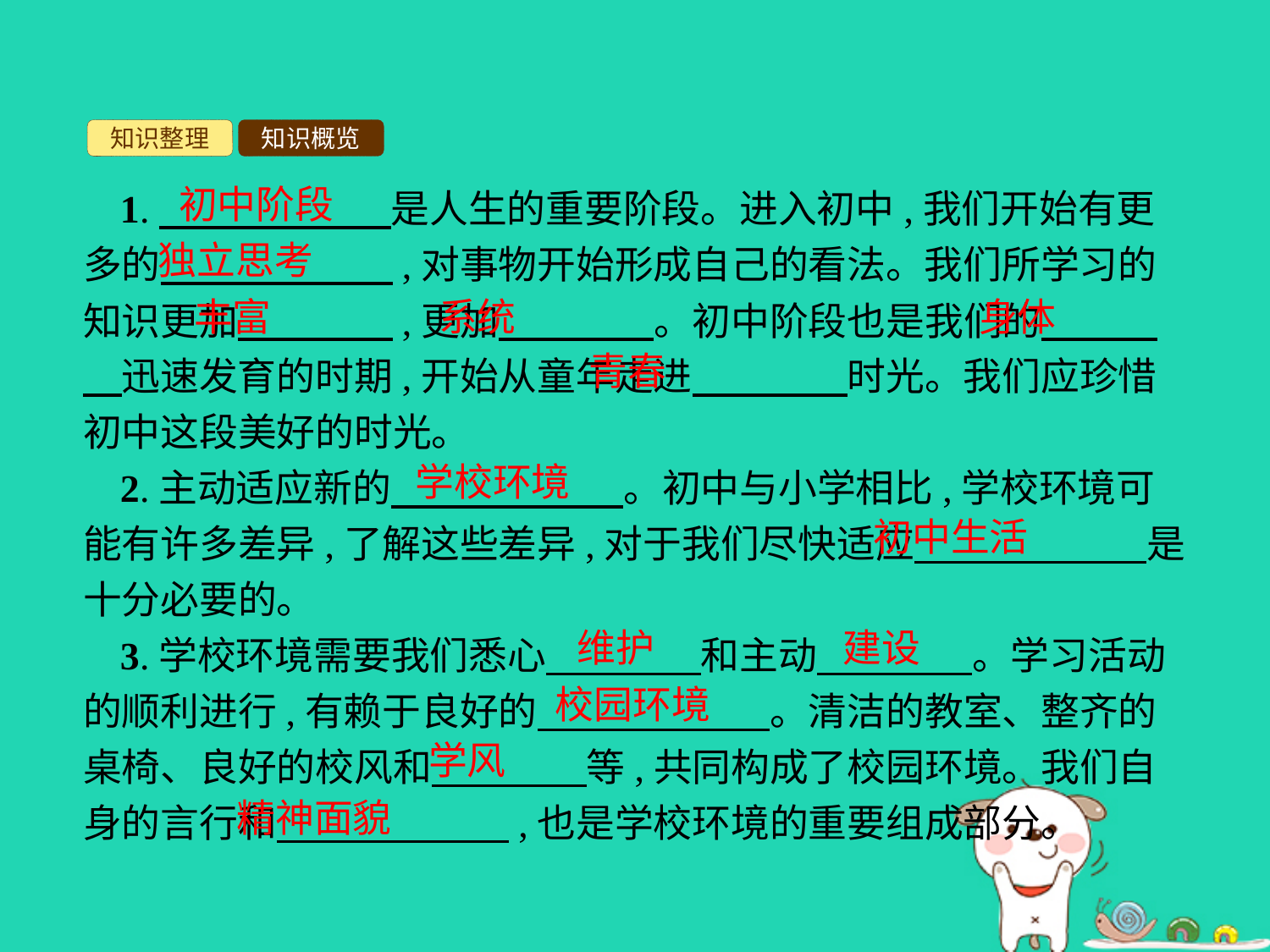

知识整理
知识概览
初中阶段
1.　　　　　　是人生的重要阶段。进入初中,我们开始有更多的　　　　　　,对事物开始形成自己的看法。我们所学习的知识更加　　　　,更加　　　　。初中阶段也是我们的　　　　迅速发育的时期,开始从童年走进　　　　时光。我们应珍惜初中这段美好的时光。
2.主动适应新的　　　　　　。初中与小学相比,学校环境可能有许多差异,了解这些差异,对于我们尽快适应　　　　　　是十分必要的。
3.学校环境需要我们悉心　　　　和主动　　　　。学习活动的顺利进行,有赖于良好的　　　　　　。清洁的教室、整齐的桌椅、良好的校风和　　　　等,共同构成了校园环境。我们自身的言行和　　　　　　,也是学校环境的重要组成部分。
独立思考
丰富
系统
身体
青春
学校环境
初中生活
维护
建设
校园环境
学风
精神面貌